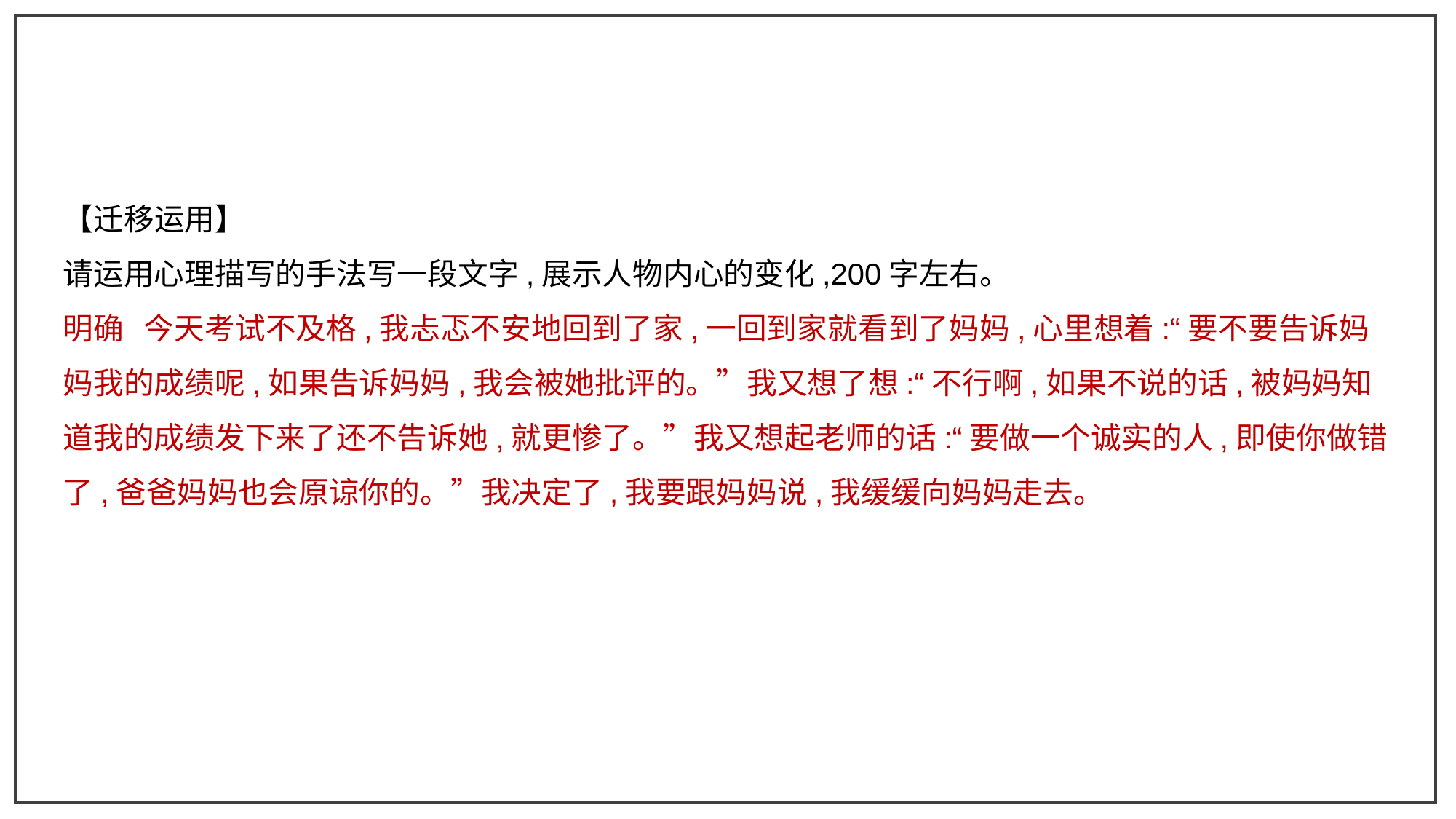

【迁移运用】
请运用心理描写的手法写一段文字,展示人物内心的变化,200字左右。
明确   今天考试不及格,我忐忑不安地回到了家,一回到家就看到了妈妈,心里想着:“要不要告诉妈妈我的成绩呢,如果告诉妈妈,我会被她批评的。”我又想了想:“不行啊,如果不说的话,被妈妈知道我的成绩发下来了还不告诉她,就更惨了。”我又想起老师的话:“要做一个诚实的人,即使你做错了,爸爸妈妈也会原谅你的。”我决定了,我要跟妈妈说,我缓缓向妈妈走去。